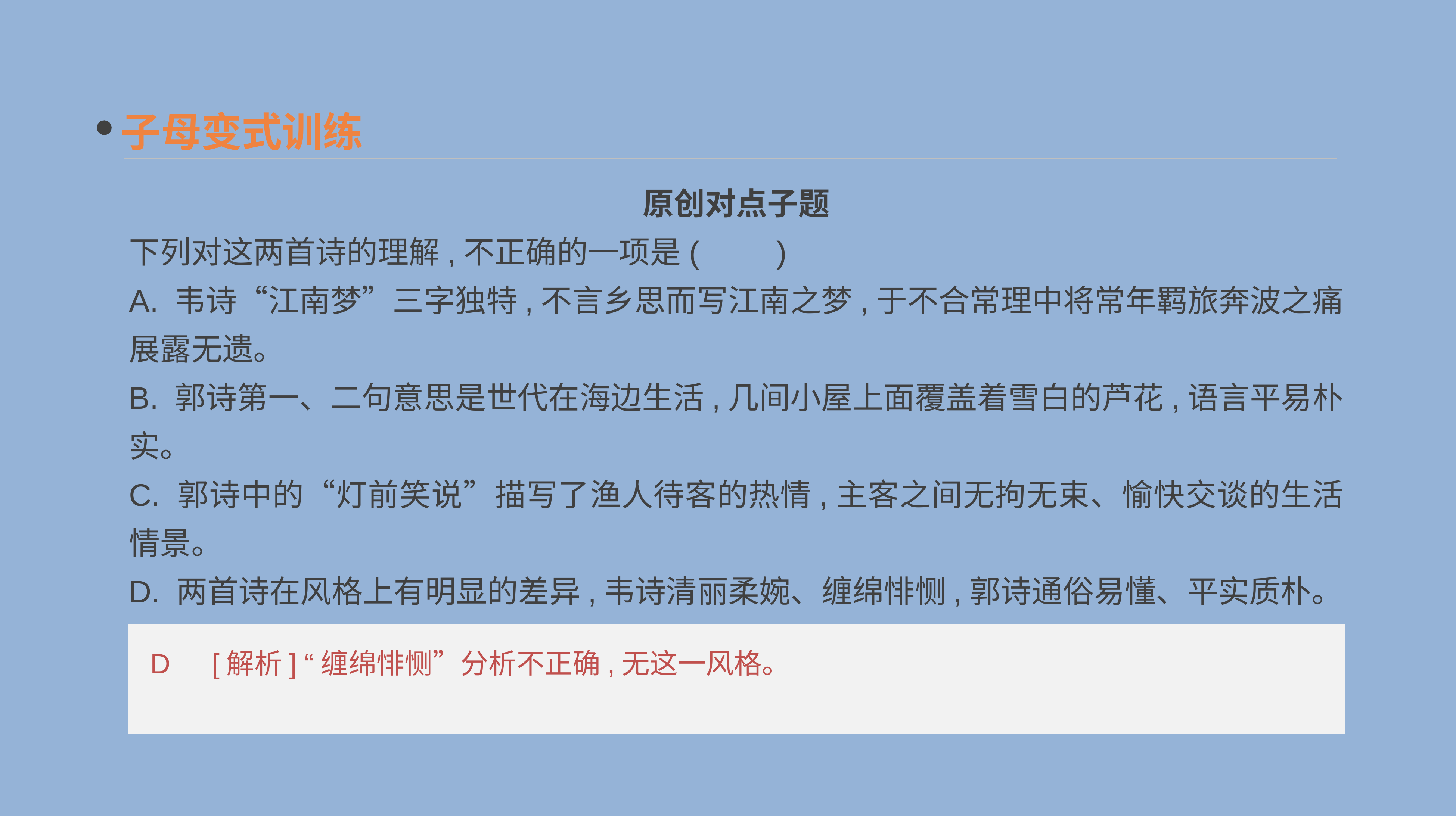

子母变式训练

　原创对点子题
下列对这两首诗的理解,不正确的一项是	(　　)
A. 韦诗“江南梦”三字独特,不言乡思而写江南之梦,于不合常理中将常年羁旅奔波之痛展露无遗。
B. 郭诗第一、二句意思是世代在海边生活,几间小屋上面覆盖着雪白的芦花,语言平易朴实。
C. 郭诗中的“灯前笑说”描写了渔人待客的热情,主客之间无拘无束、愉快交谈的生活情景。
D. 两首诗在风格上有明显的差异,韦诗清丽柔婉、缠绵悱恻,郭诗通俗易懂、平实质朴。

 D　[解析] “缠绵悱恻”分析不正确,无这一风格。